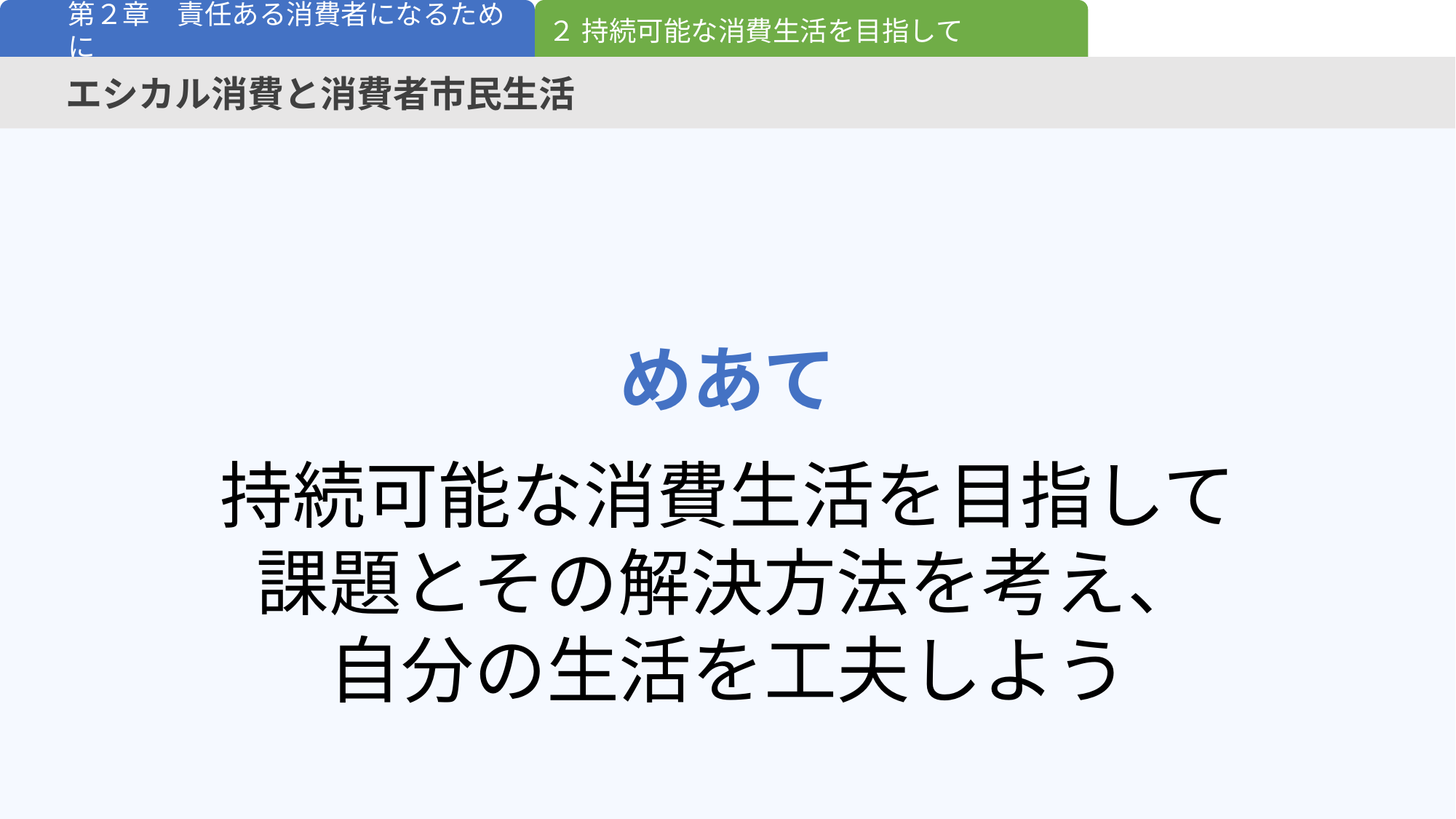

２ 持続可能な消費生活を目指して
第２章　責任ある消費者になるために
エシカル消費と消費者市民生活
めあて
持続可能な消費生活を目指して
課題とその解決方法を考え、
自分の生活を工夫しよう